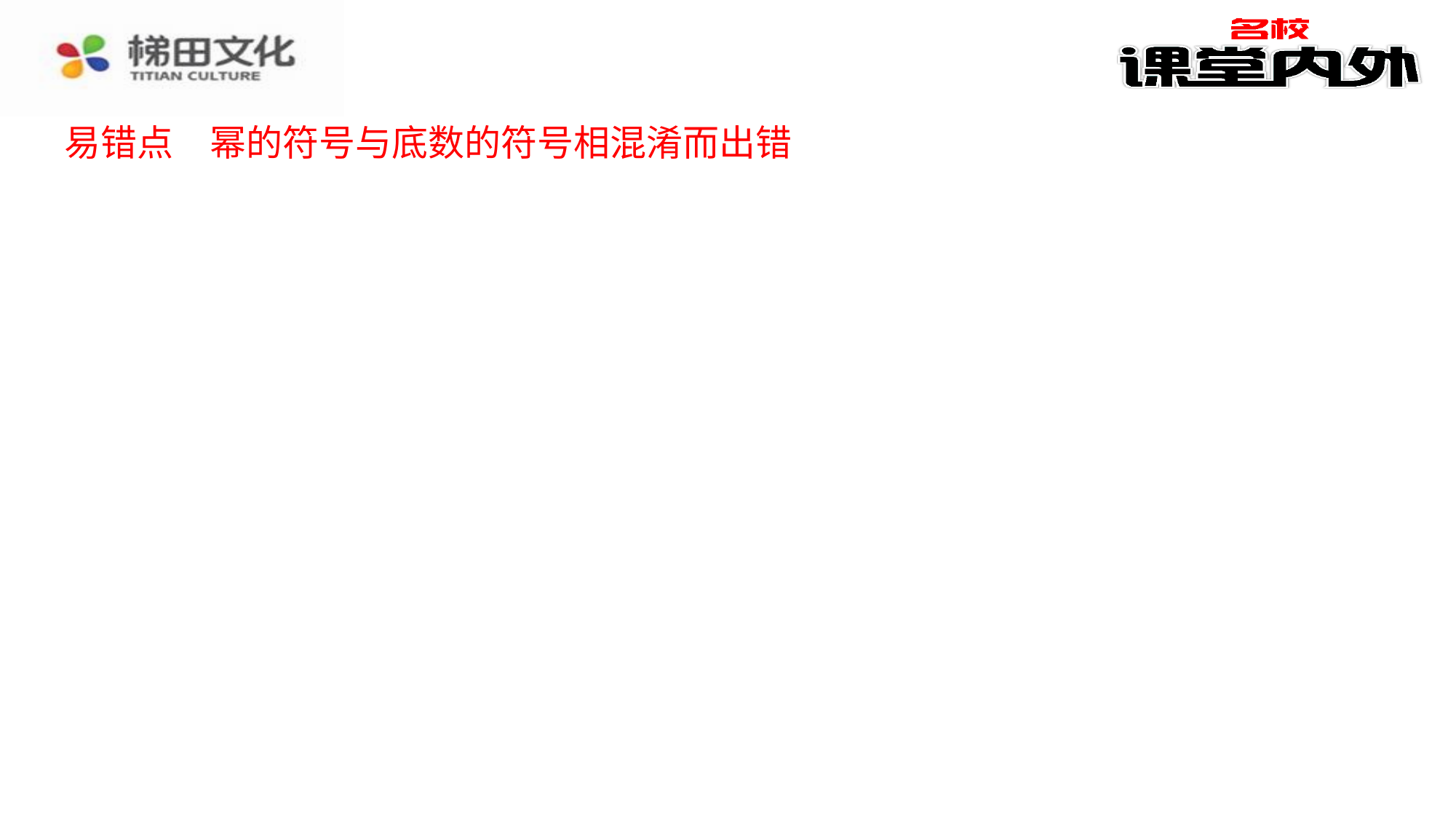

易错点　幂的符号与底数的符号相混淆而出错
易错点　幂的符号与底数的符号相混淆而出错